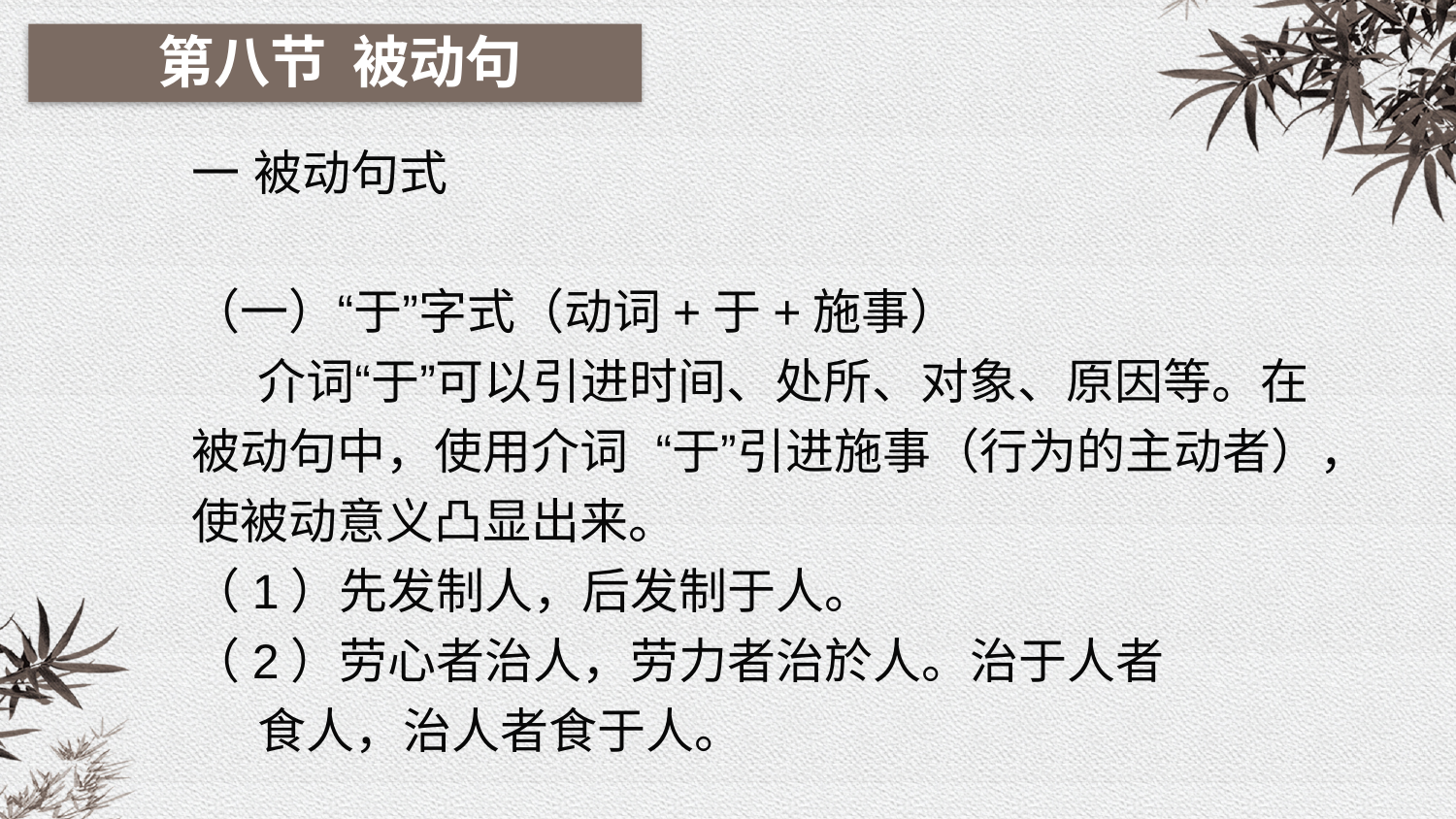

第八节  被动句

一 被动句式

（一）“于”字式（动词+于+施事）
    介词“于”可以引进时间、处所、对象、原因等。在被动句中，使用介词  “于”引进施事（行为的主动者），使被动意义凸显出来。
（1）先发制人，后发制于人。
（2）劳心者治人，劳力者治於人。治于人者
    食人，治人者食于人。